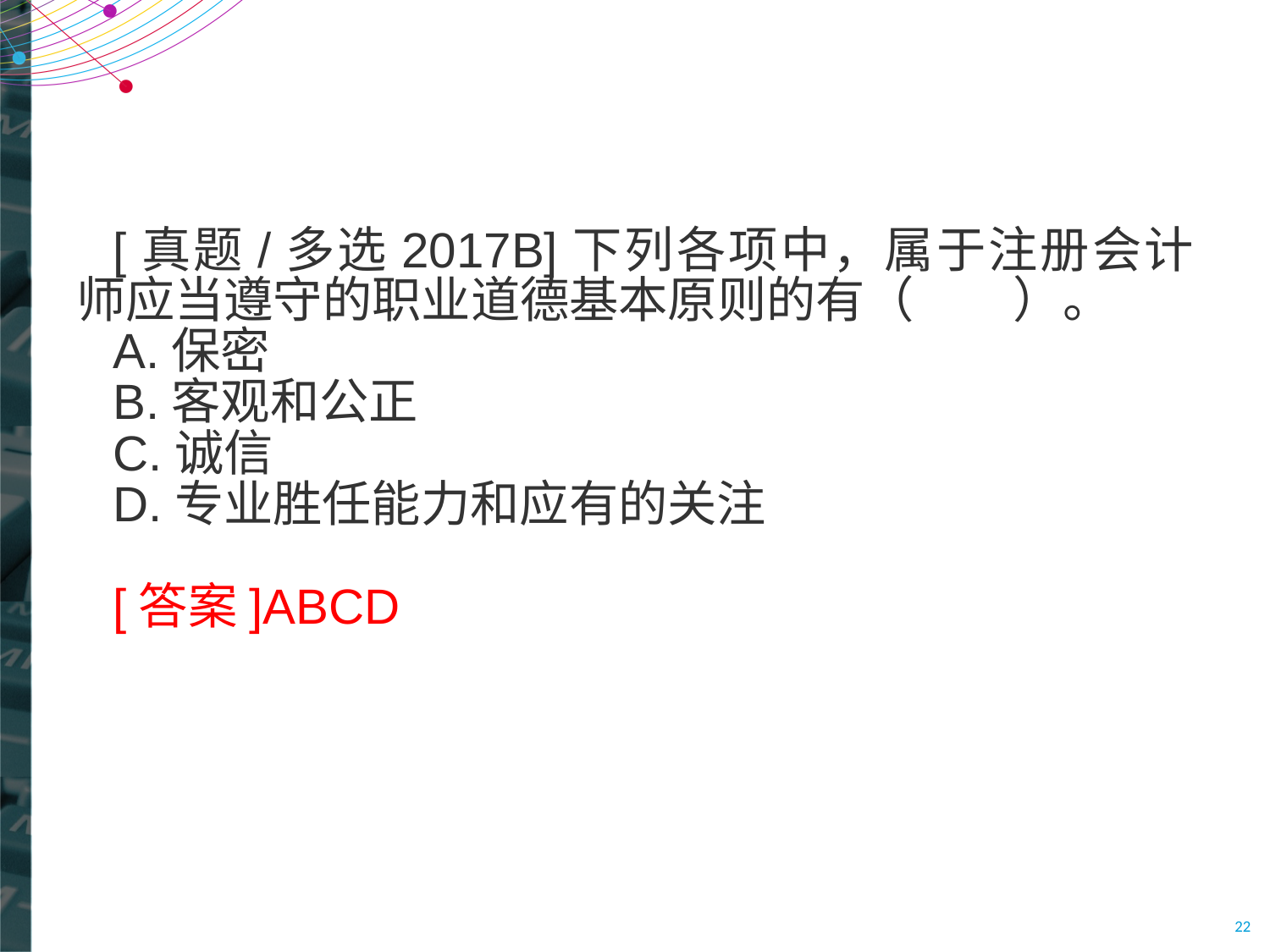

#
[真题/多选2017B]下列各项中，属于注册会计师应当遵守的职业道德基本原则的有（　　）。
A.保密
B.客观和公正
C.诚信
D.专业胜任能力和应有的关注

[答案]ABCD